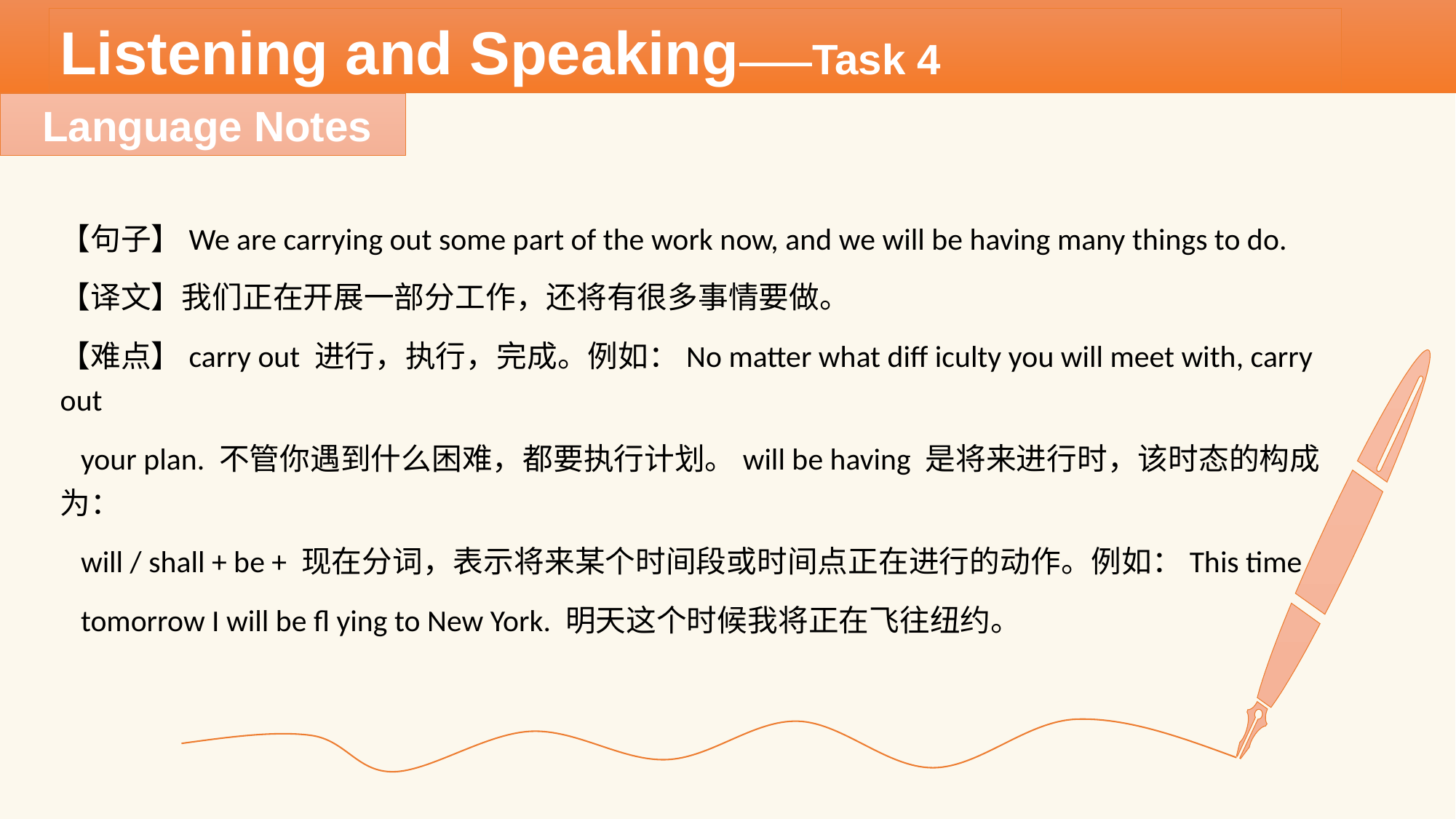

Listening and Speaking——Task 4
Language Notes
【句子】We are carrying out some part of the work now, and we will be having many things to do.
【译文】我们正在开展一部分工作，还将有很多事情要做。
【难点】carry out 进行，执行，完成。例如：No matter what diff iculty you will meet with, carry out
   your plan. 不管你遇到什么困难，都要执行计划。will be having 是将来进行时，该时态的构成为：
   will / shall + be + 现在分词，表示将来某个时间段或时间点正在进行的动作。例如：This time
   tomorrow I will be fl ying to New York. 明天这个时候我将正在飞往纽约。